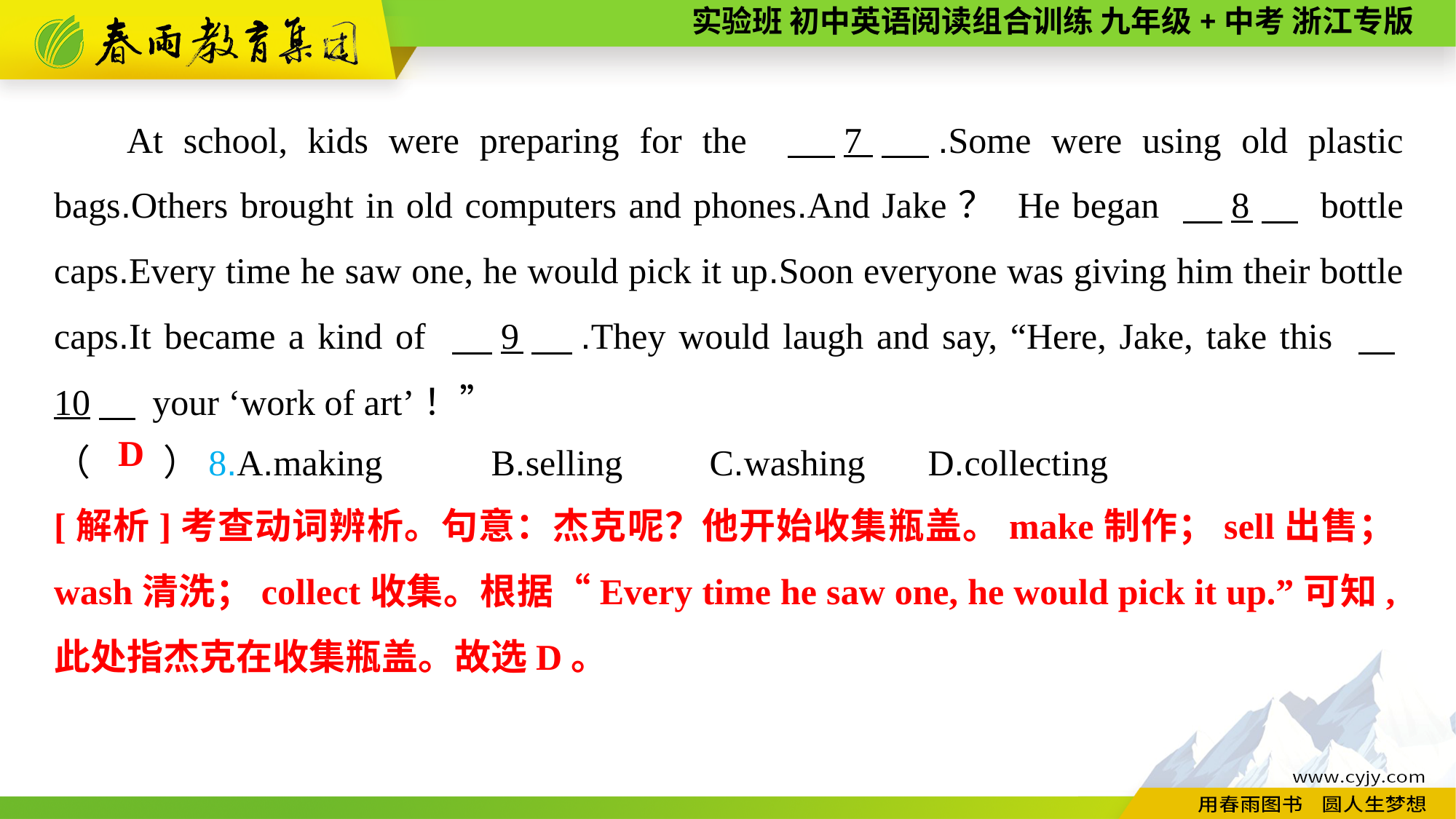

At school, kids were preparing for the 　7　.Some were using old plastic bags.Others brought in old computers and phones.And Jake？ He began 　8　 bottle caps.Every time he saw one, he would pick it up.Soon everyone was giving him their bottle caps.It became a kind of 　9　.They would laugh and say, “Here, Jake, take this 　10　 your ‘work of art’！”
（　　）8.A.making	B.selling	C.washing	D.collecting
D
[解析]考查动词辨析。句意：杰克呢？他开始收集瓶盖。make制作；sell出售；wash清洗；collect收集。根据“Every time he saw one, he would pick it up.”可知,此处指杰克在收集瓶盖。故选D。